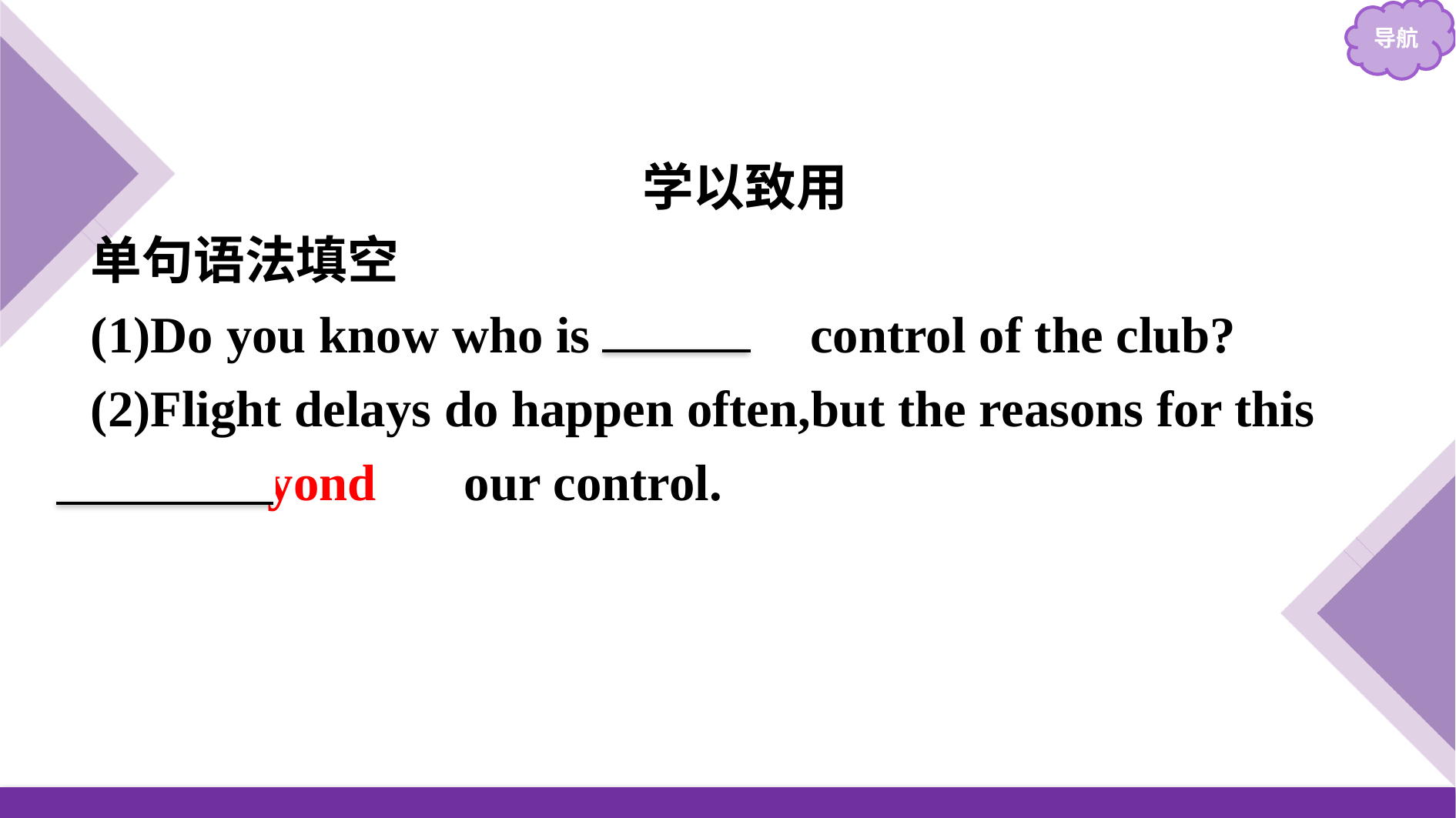

学以致用
单句语法填空
(1)Do you know who is 　in　 control of the club?
(2)Flight delays do happen often,but the reasons for this are 　beyond　 our control.